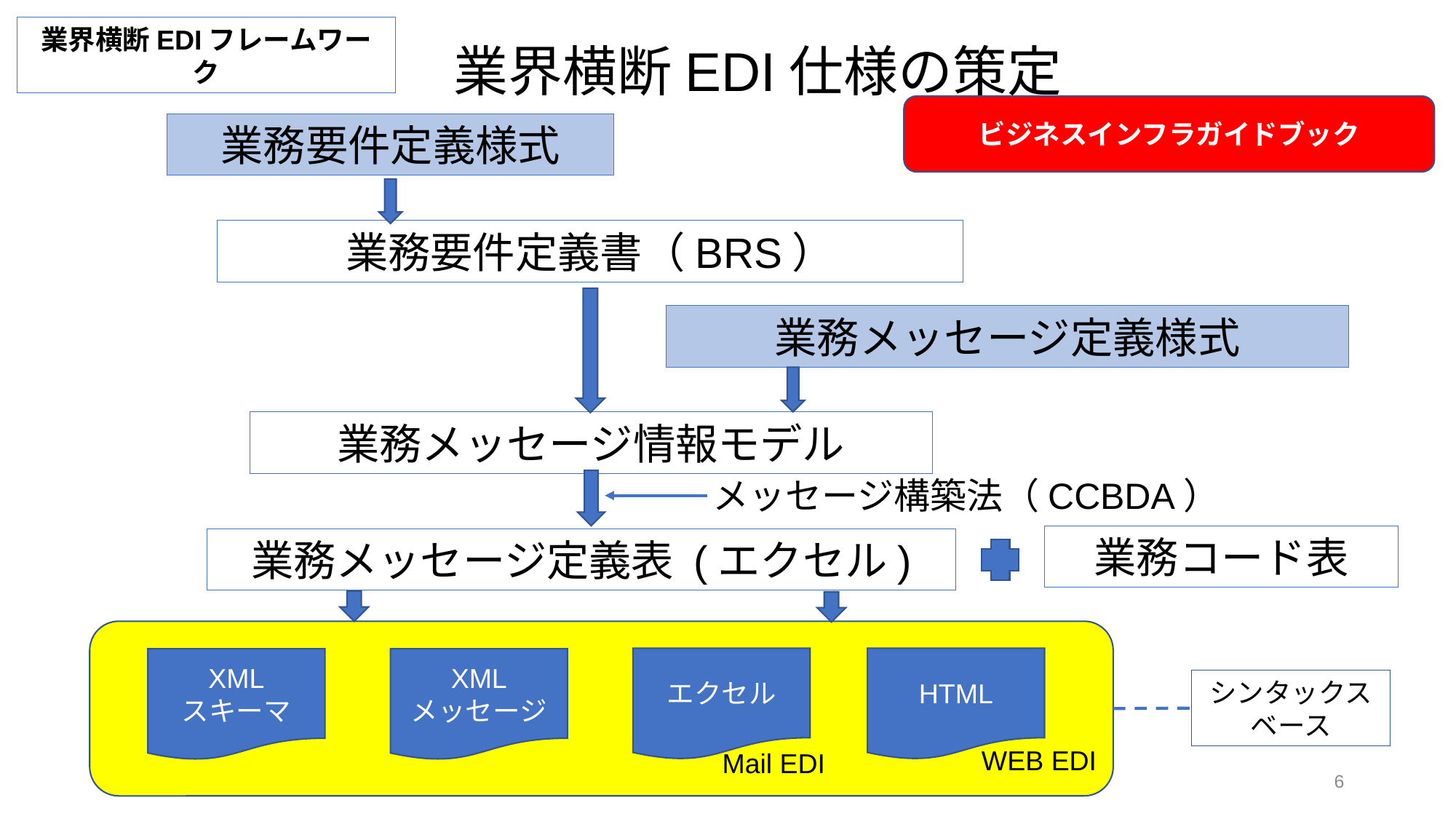

業界横断EDIフレームワーク
業界横断EDI仕様の策定
ビジネスインフラガイドブック
業務要件定義様式

業務要件定義書（BRS）

業務メッセージ定義様式

業務メッセージ情報モデル
メッセージ構築法（CCBDA）

業務コード表
業務メッセージ定義表 (エクセル)

エクセル
HTML
XML
スキーマ
XML
メッセージ
シンタックス
ベース
WEB EDI
Mail EDI
6